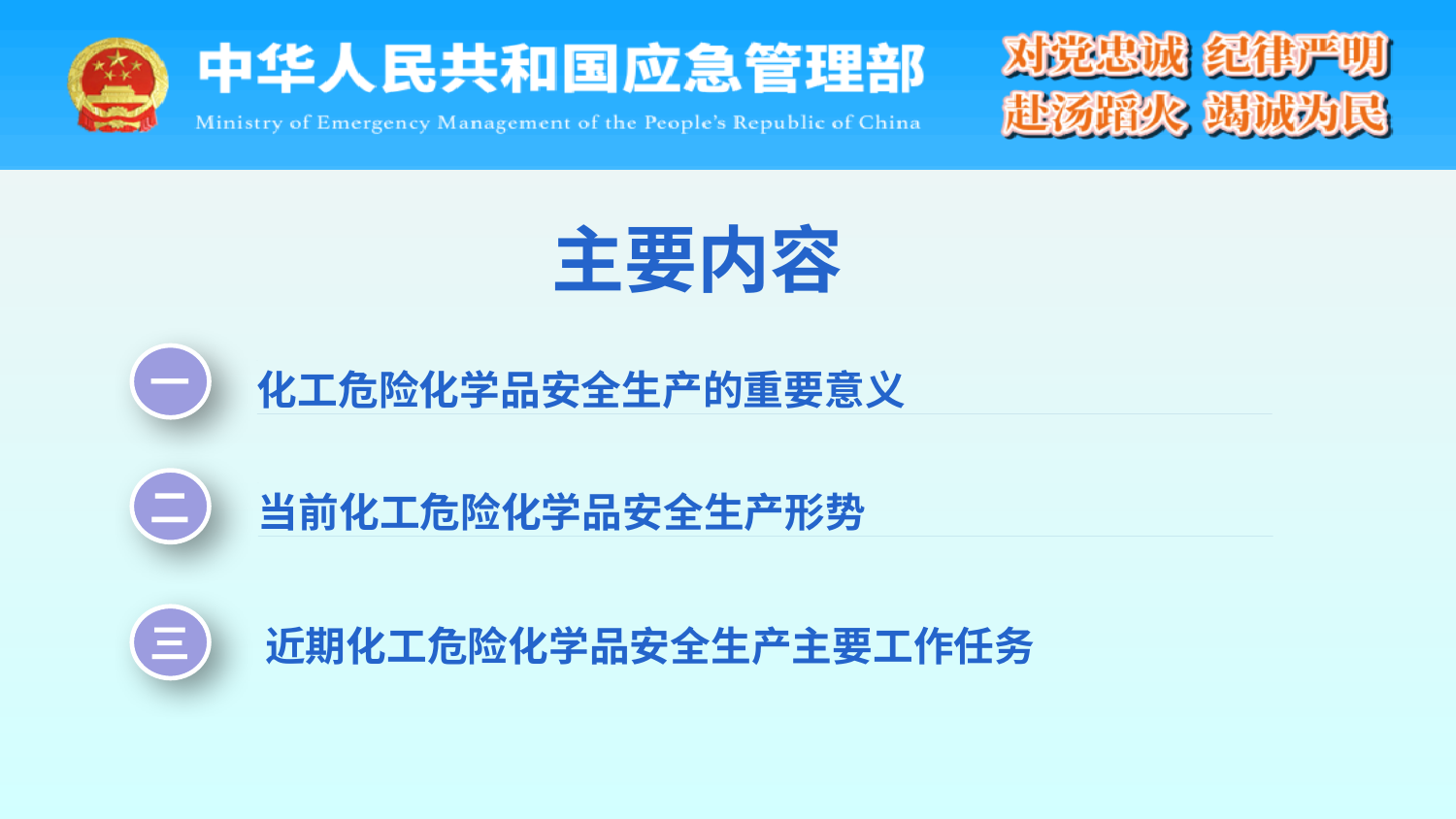

主要内容

一
化工危险化学品安全生产的重要意义
二
当前化工危险化学品安全生产形势
三

近期化工危险化学品安全生产主要工作任务
2